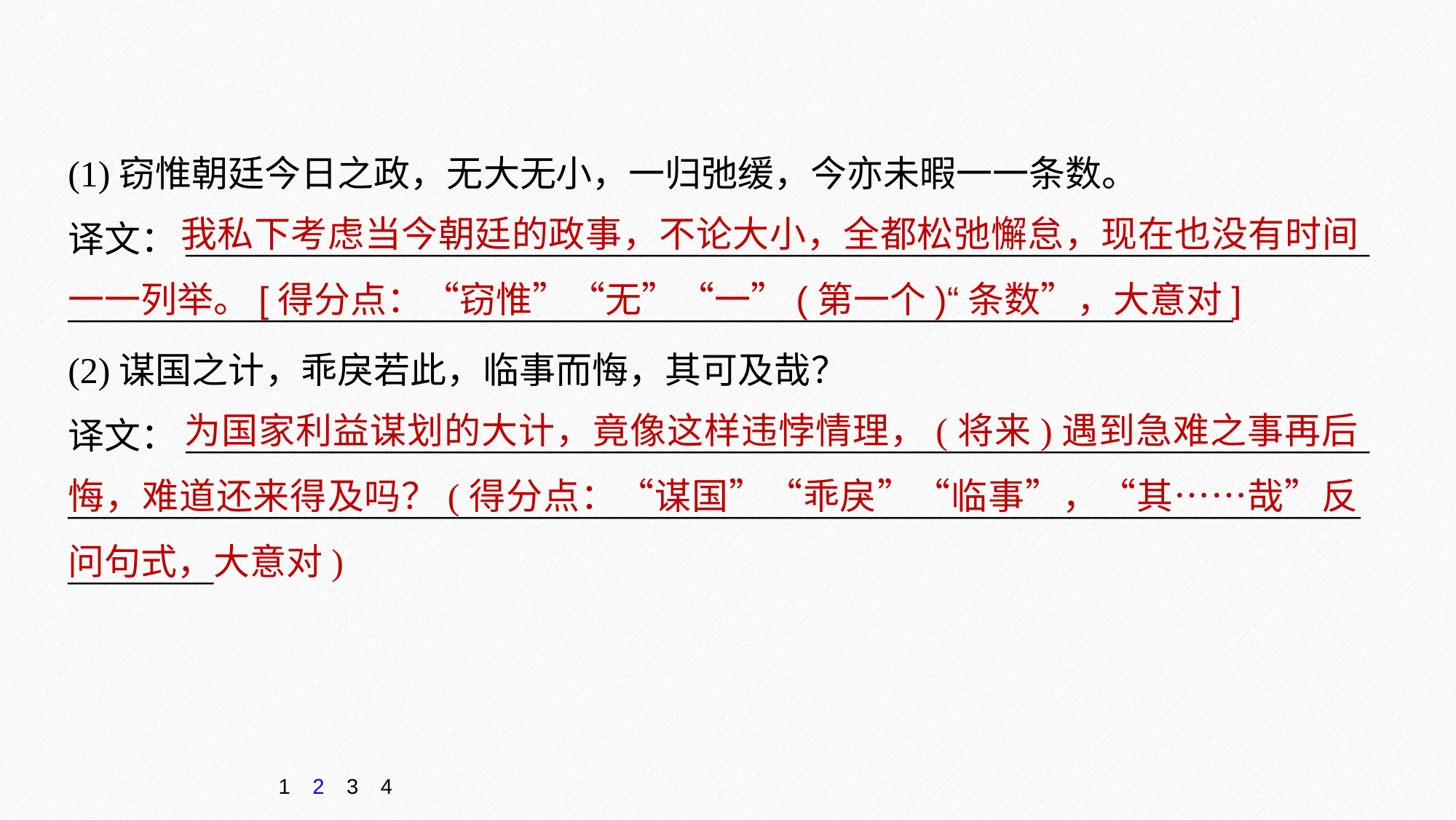

(1)窃惟朝廷今日之政，无大无小，一归弛缓，今亦未暇一一条数。
译文：_________________________________________________________________
________________________________________________________________
(2)谋国之计，乖戾若此，临事而悔，其可及哉？
译文：_________________________________________________________________
_______________________________________________________________________________
            我私下考虑当今朝廷的政事，不论大小，全都松弛懈怠，现在也没有时间一一列举。[得分点：“窃惟”“无”“一”(第一个)“条数”，大意对]

            为国家利益谋划的大计，竟像这样违悖情理，(将来)遇到急难之事再后悔，难道还来得及吗？(得分点：“谋国”“乖戾”“临事”，“其……哉”反问句式，大意对)
1
2
3
4